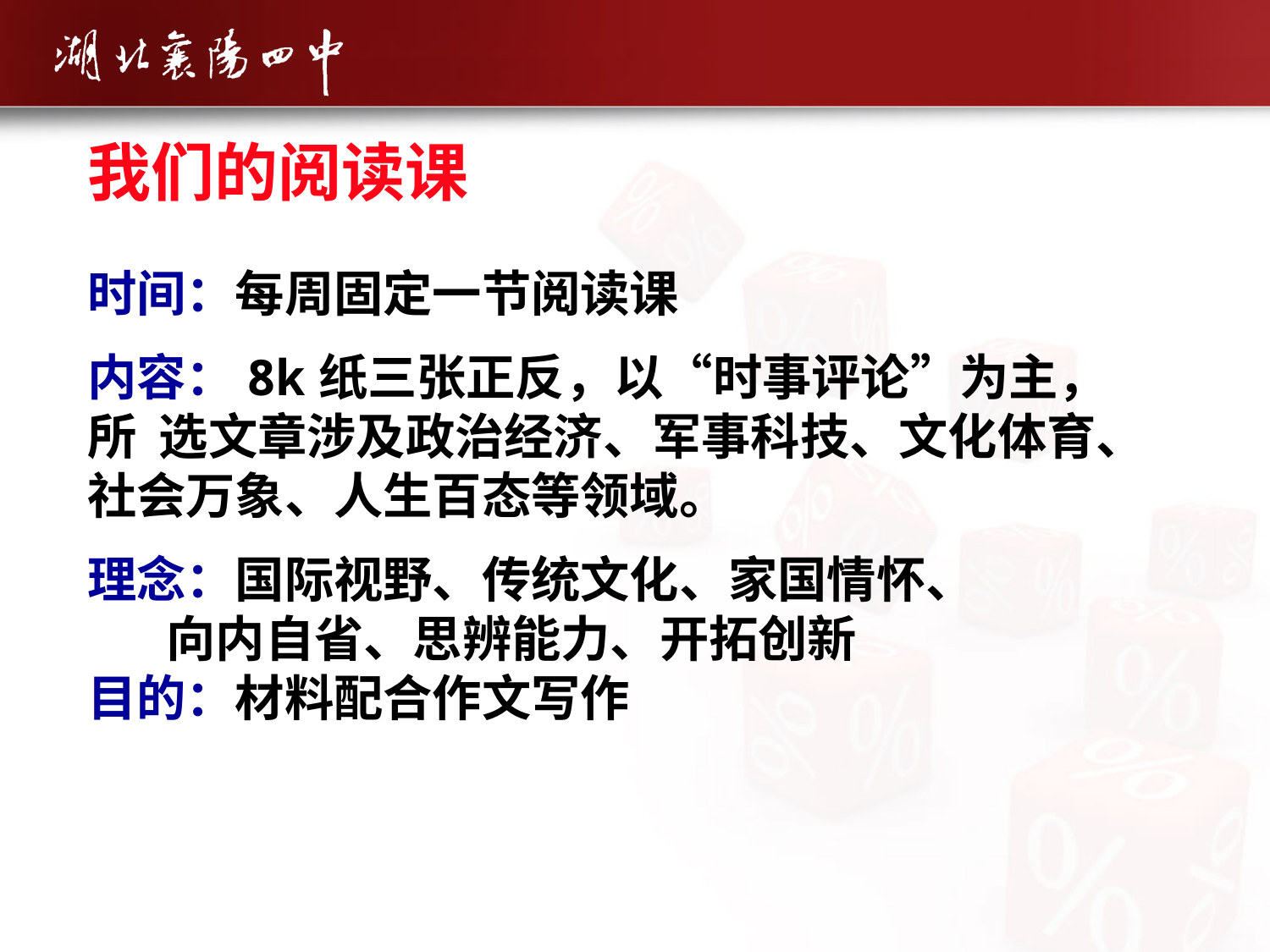

我们的阅读课
时间：每周固定一节阅读课
内容：8k纸三张正反，以“时事评论”为主，所  选文章涉及政治经济、军事科技、文化体育、社会万象、人生百态等领域。
理念：国际视野、传统文化、家国情怀、
      向内自省、思辨能力、开拓创新
目的：材料配合作文写作